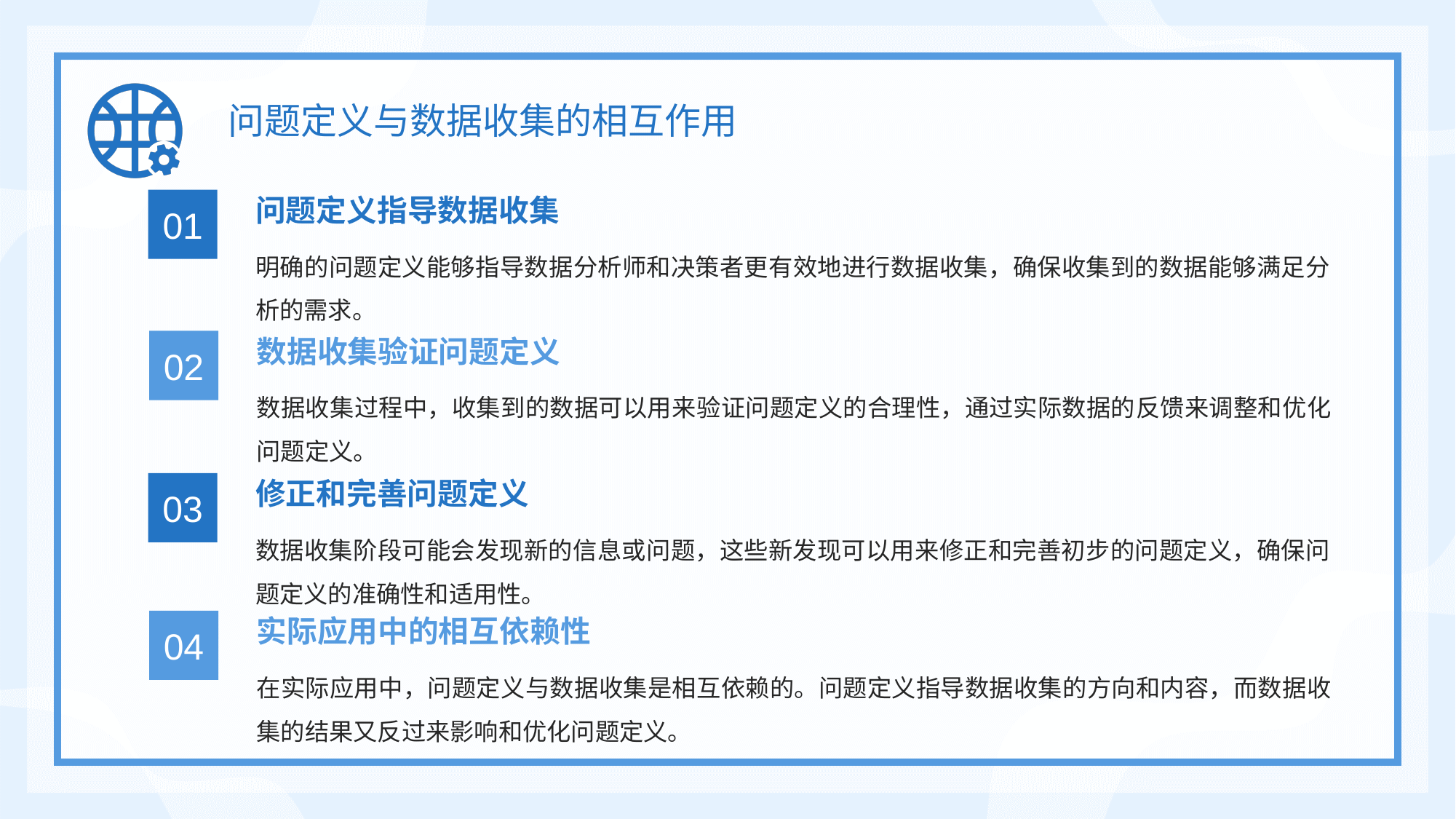

问题定义与数据收集的相互作用
问题定义指导数据收集
01
明确的问题定义能够指导数据分析师和决策者更有效地进行数据收集，确保收集到的数据能够满足分析的需求。
数据收集验证问题定义
02
数据收集过程中，收集到的数据可以用来验证问题定义的合理性，通过实际数据的反馈来调整和优化问题定义。
修正和完善问题定义
03
数据收集阶段可能会发现新的信息或问题，这些新发现可以用来修正和完善初步的问题定义，确保问题定义的准确性和适用性。
实际应用中的相互依赖性
04
在实际应用中，问题定义与数据收集是相互依赖的。问题定义指导数据收集的方向和内容，而数据收集的结果又反过来影响和优化问题定义。